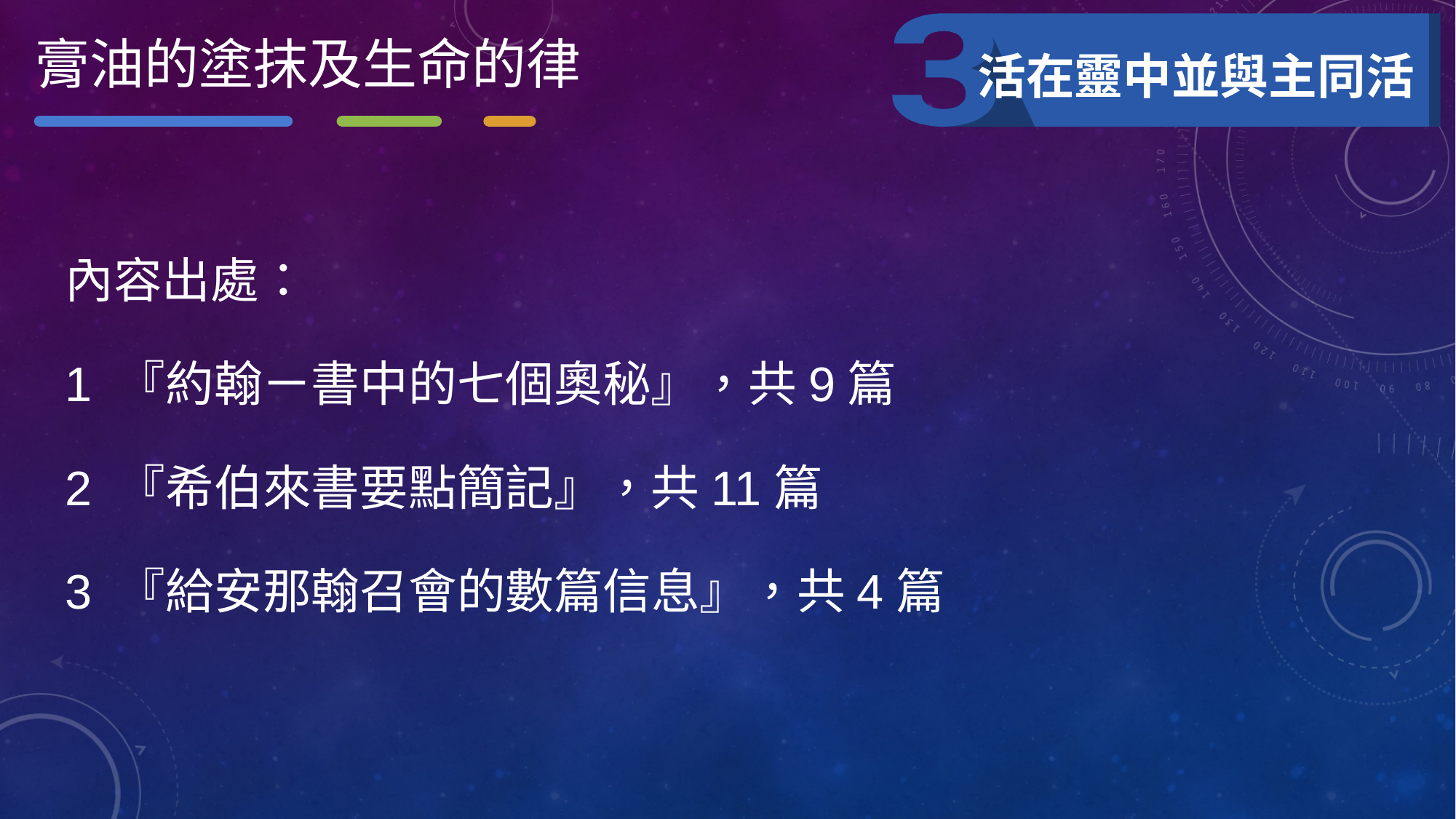

膏油的塗抹及生命的律
活在靈中並與主同活

內容出處：
1 『約翰ㄧ書中的七個奧秘』，共9篇
2 『希伯來書要點簡記』，共11篇
3 『給安那翰召會的數篇信息』，共4篇